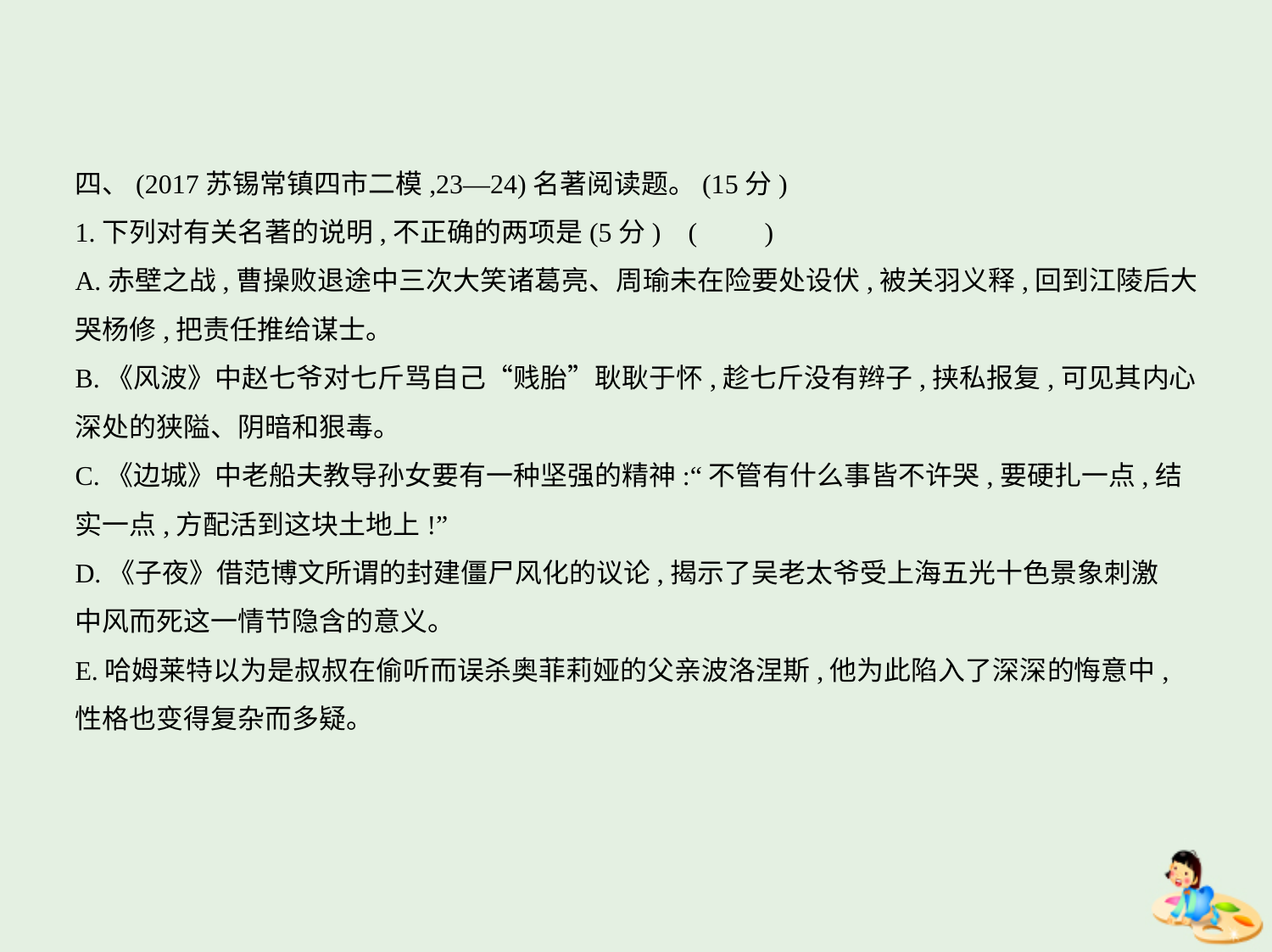

四、(2017苏锡常镇四市二模,23—24)名著阅读题。(15分)
1.下列对有关名著的说明,不正确的两项是(5分) (　　)
A.赤壁之战,曹操败退途中三次大笑诸葛亮、周瑜未在险要处设伏,被关羽义释,回到江陵后大
哭杨修,把责任推给谋士。
B.《风波》中赵七爷对七斤骂自己“贱胎”耿耿于怀,趁七斤没有辫子,挟私报复,可见其内心
深处的狭隘、阴暗和狠毒。
C.《边城》中老船夫教导孙女要有一种坚强的精神:“不管有什么事皆不许哭,要硬扎一点,结
实一点,方配活到这块土地上!”
D.《子夜》借范博文所谓的封建僵尸风化的议论,揭示了吴老太爷受上海五光十色景象刺激
中风而死这一情节隐含的意义。
E.哈姆莱特以为是叔叔在偷听而误杀奥菲莉娅的父亲波洛涅斯,他为此陷入了深深的悔意中,
性格也变得复杂而多疑。